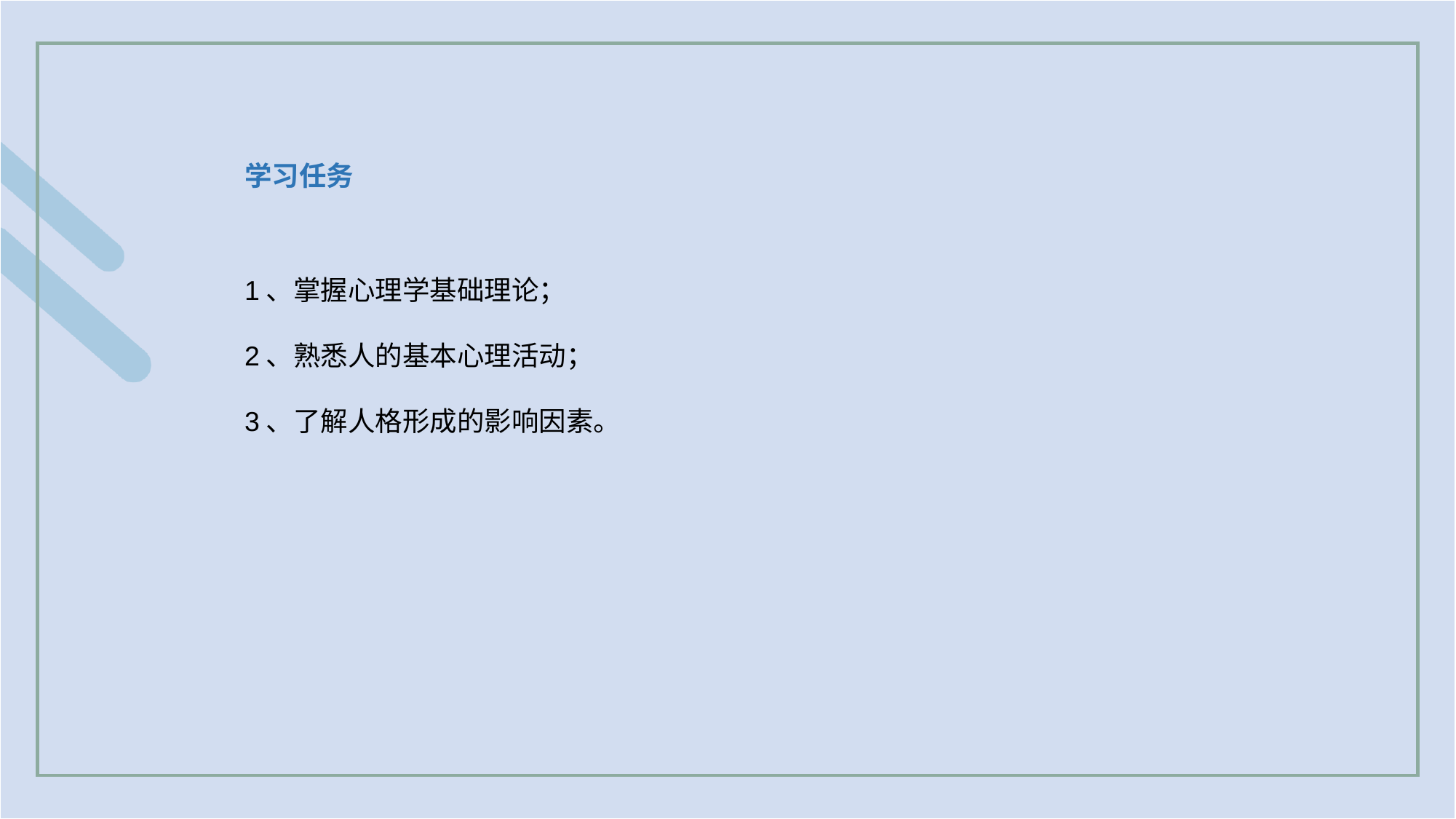

学习任务

1、掌握心理学基础理论；
2、熟悉人的基本心理活动；
3、了解人格形成的影响因素。